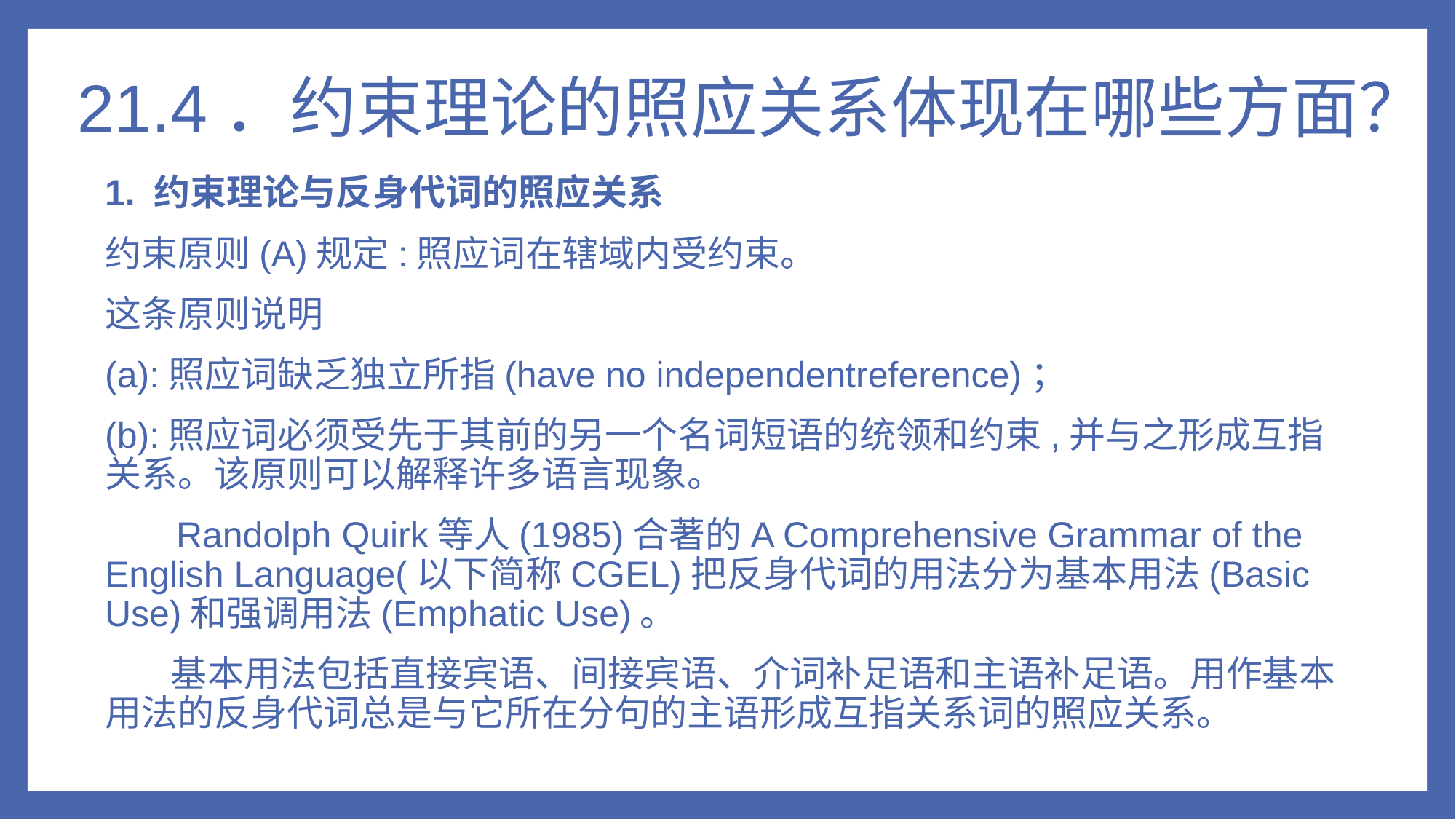

# 21.4．约束理论的照应关系体现在哪些方面？
1. 约束理论与反身代词的照应关系
约束原则(A)规定:照应词在辖域内受约束。
这条原则说明
(a):照应词缺乏独立所指(have no independentreference)；
(b):照应词必须受先于其前的另一个名词短语的统领和约束,并与之形成互指关系。该原则可以解释许多语言现象。
       Randolph Quirk等人(1985)合著的A Comprehensive Grammar of the English Language(以下简称CGEL)把反身代词的用法分为基本用法(Basic Use)和强调用法(Emphatic Use)。
       基本用法包括直接宾语、间接宾语、介词补足语和主语补足语。用作基本用法的反身代词总是与它所在分句的主语形成互指关系词的照应关系。